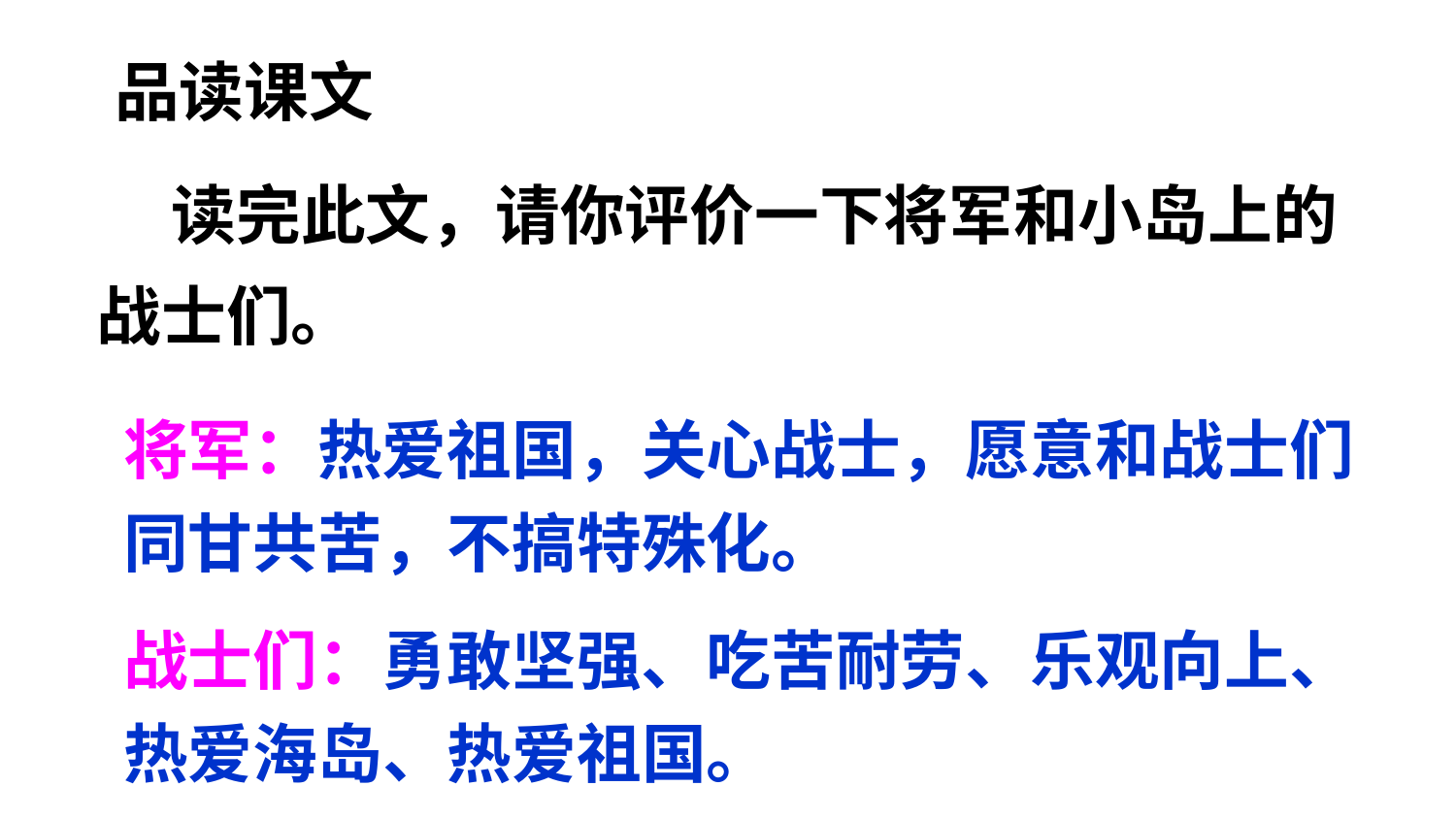

# 品读课文
    读完此文，请你评价一下将军和小岛上的战士们。
将军：热爱祖国，关心战士，愿意和战士们同甘共苦，不搞特殊化。
战士们：勇敢坚强、吃苦耐劳、乐观向上、热爱海岛、热爱祖国。